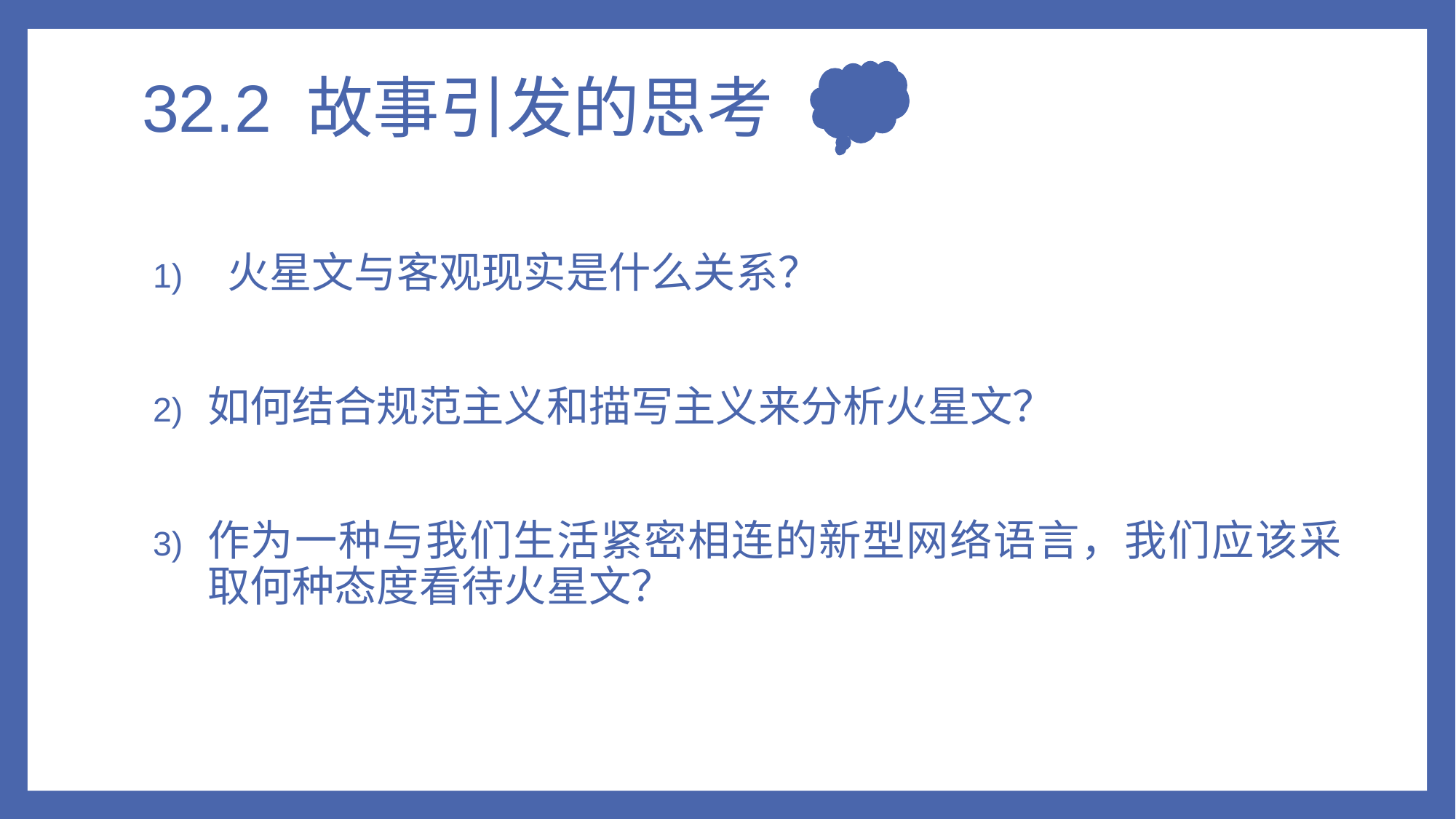

# 32.2 故事引发的思考

 火星文与客观现实是什么关系？

如何结合规范主义和描写主义来分析火星文？

作为一种与我们生活紧密相连的新型网络语言，我们应该采取何种态度看待火星文？